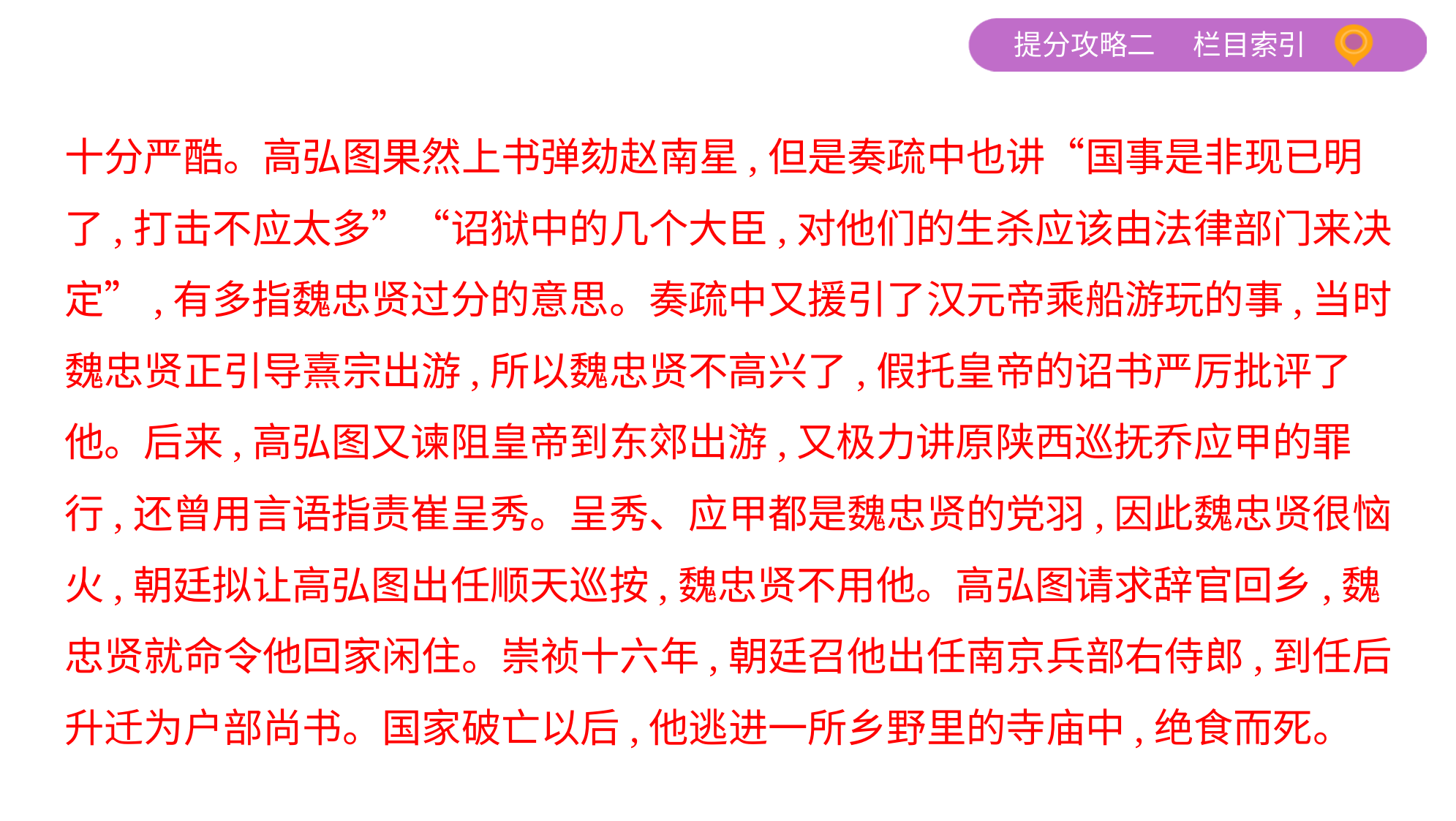

十分严酷。高弘图果然上书弹劾赵南星,但是奏疏中也讲“国事是非现已明
了,打击不应太多”“诏狱中的几个大臣,对他们的生杀应该由法律部门来决
定”,有多指魏忠贤过分的意思。奏疏中又援引了汉元帝乘船游玩的事,当时
魏忠贤正引导熹宗出游,所以魏忠贤不高兴了,假托皇帝的诏书严厉批评了
他。后来,高弘图又谏阻皇帝到东郊出游,又极力讲原陕西巡抚乔应甲的罪
行,还曾用言语指责崔呈秀。呈秀、应甲都是魏忠贤的党羽,因此魏忠贤很恼
火,朝廷拟让高弘图出任顺天巡按,魏忠贤不用他。高弘图请求辞官回乡,魏
忠贤就命令他回家闲住。崇祯十六年,朝廷召他出任南京兵部右侍郎,到任后
升迁为户部尚书。国家破亡以后,他逃进一所乡野里的寺庙中,绝食而死。